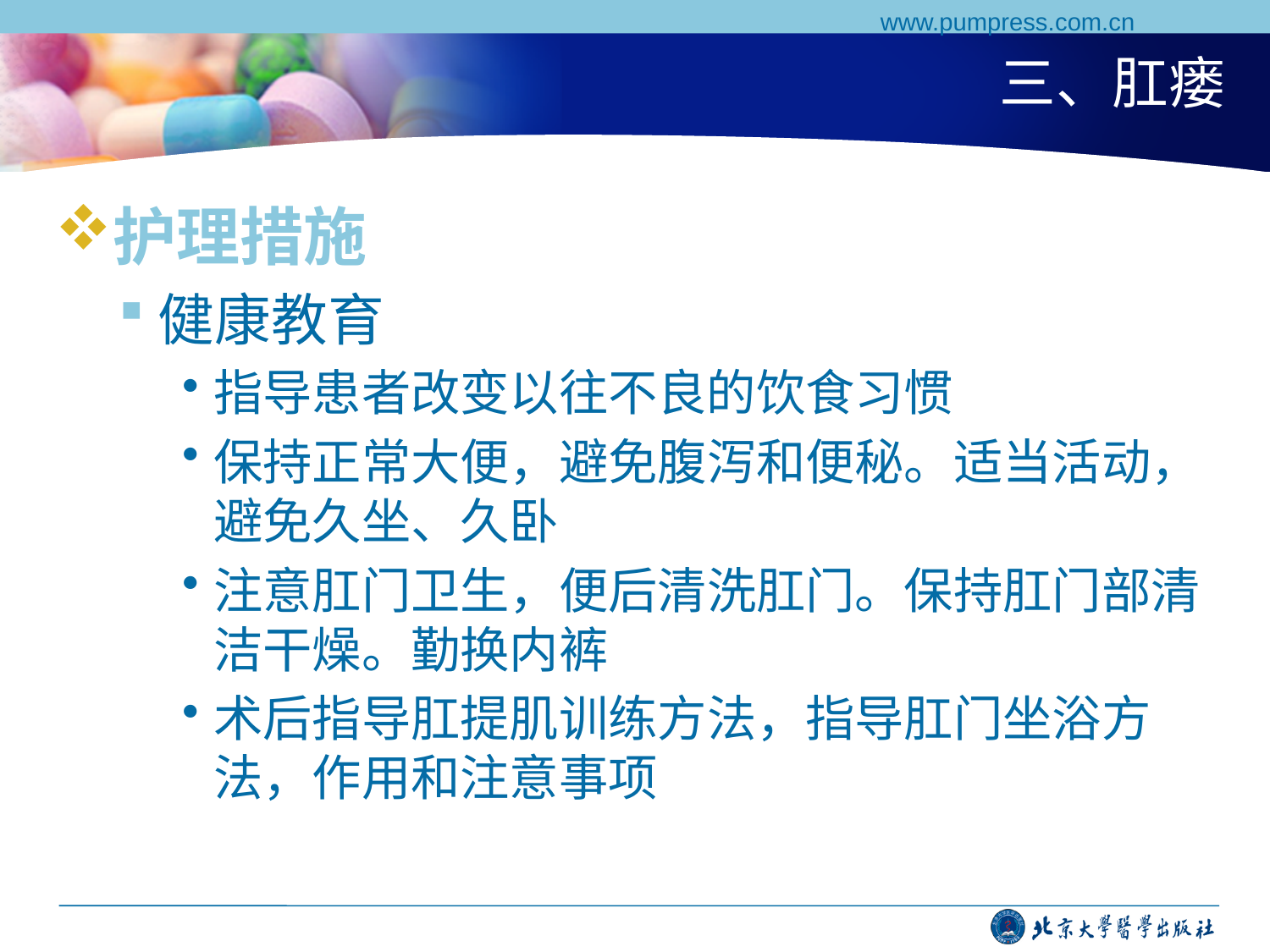

www.pumpress.com.cn
# 三、肛瘘
护理措施
健康教育
指导患者改变以往不良的饮食习惯
保持正常大便，避免腹泻和便秘。适当活动，避免久坐、久卧
注意肛门卫生，便后清洗肛门。保持肛门部清洁干燥。勤换内裤
术后指导肛提肌训练方法，指导肛门坐浴方法，作用和注意事项